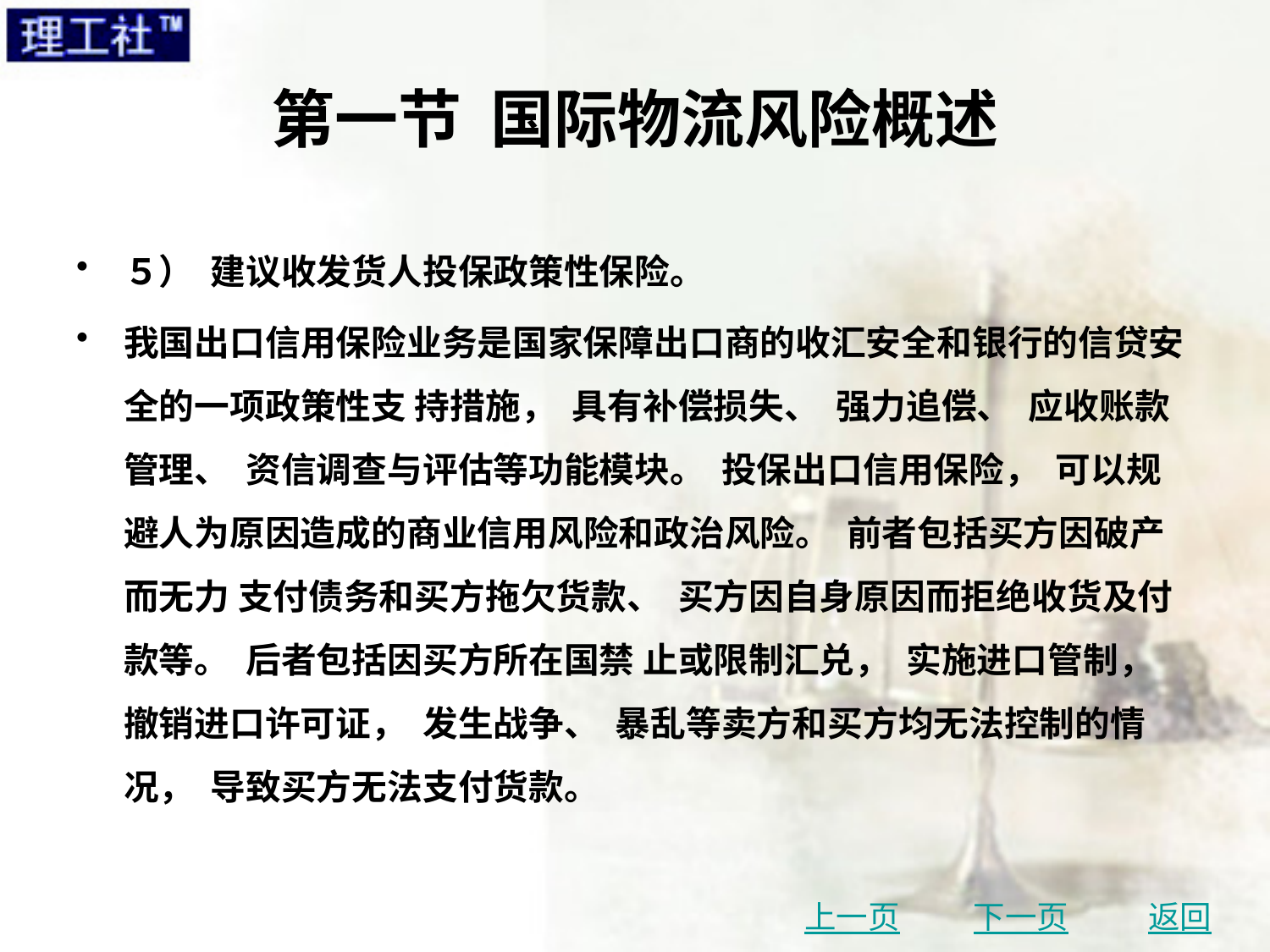

# 第一节  国际物流风险概述
５）  建议收发货人投保政策性保险。
我国出口信用保险业务是国家保障出口商的收汇安全和银行的信贷安全的一项政策性支 持措施，  具有补偿损失、  强力追偿、  应收账款管理、  资信调查与评估等功能模块。  投保出口信用保险，  可以规避人为原因造成的商业信用风险和政治风险。  前者包括买方因破产而无力 支付债务和买方拖欠货款、  买方因自身原因而拒绝收货及付款等。  后者包括因买方所在国禁 止或限制汇兑，  实施进口管制，  撤销进口许可证，  发生战争、  暴乱等卖方和买方均无法控制的情况，  导致买方无法支付货款。
上一页
下一页
返回